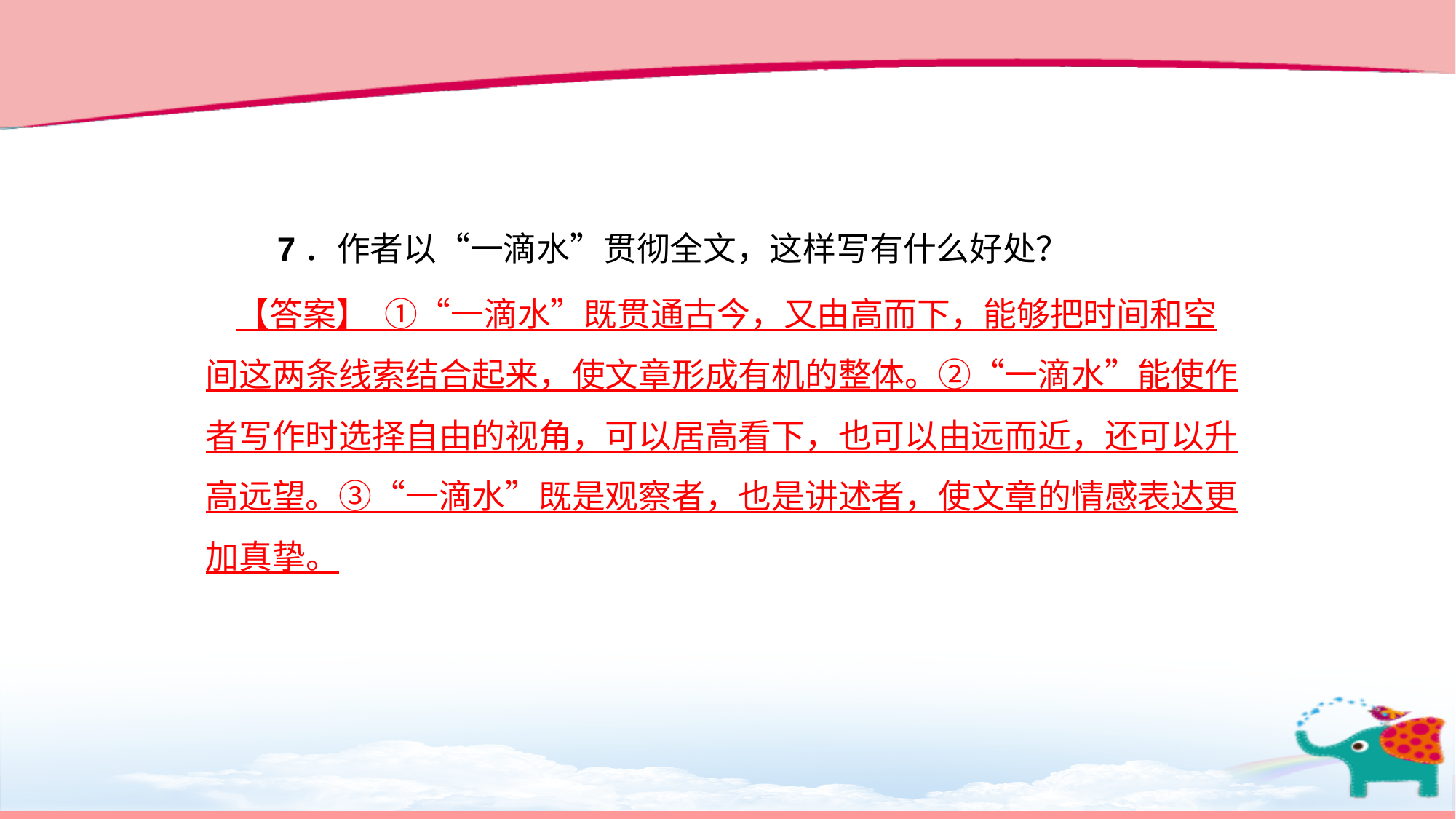

7．作者以“一滴水”贯彻全文，这样写有什么好处？

   【答案】  ①“一滴水”既贯通古今，又由高而下，能够把时间和空间这两条线索结合起来，使文章形成有机的整体。②“一滴水”能使作者写作时选择自由的视角，可以居高看下，也可以由远而近，还可以升高远望。③“一滴水”既是观察者，也是讲述者，使文章的情感表达更加真挚。